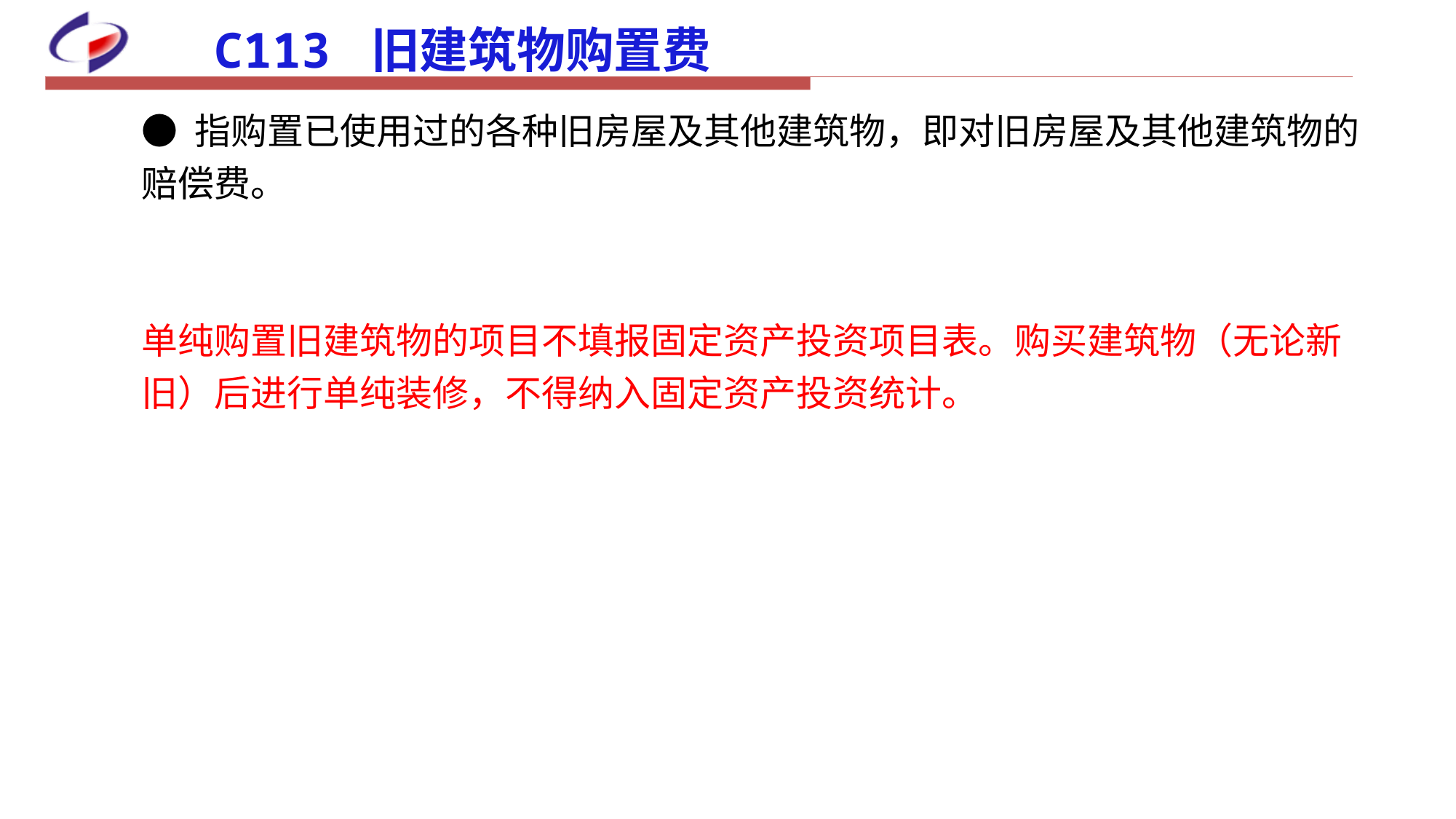

# C113 旧建筑物购置费
● 指购置已使用过的各种旧房屋及其他建筑物，即对旧房屋及其他建筑物的赔偿费。

单纯购置旧建筑物的项目不填报固定资产投资项目表。购买建筑物（无论新旧）后进行单纯装修，不得纳入固定资产投资统计。